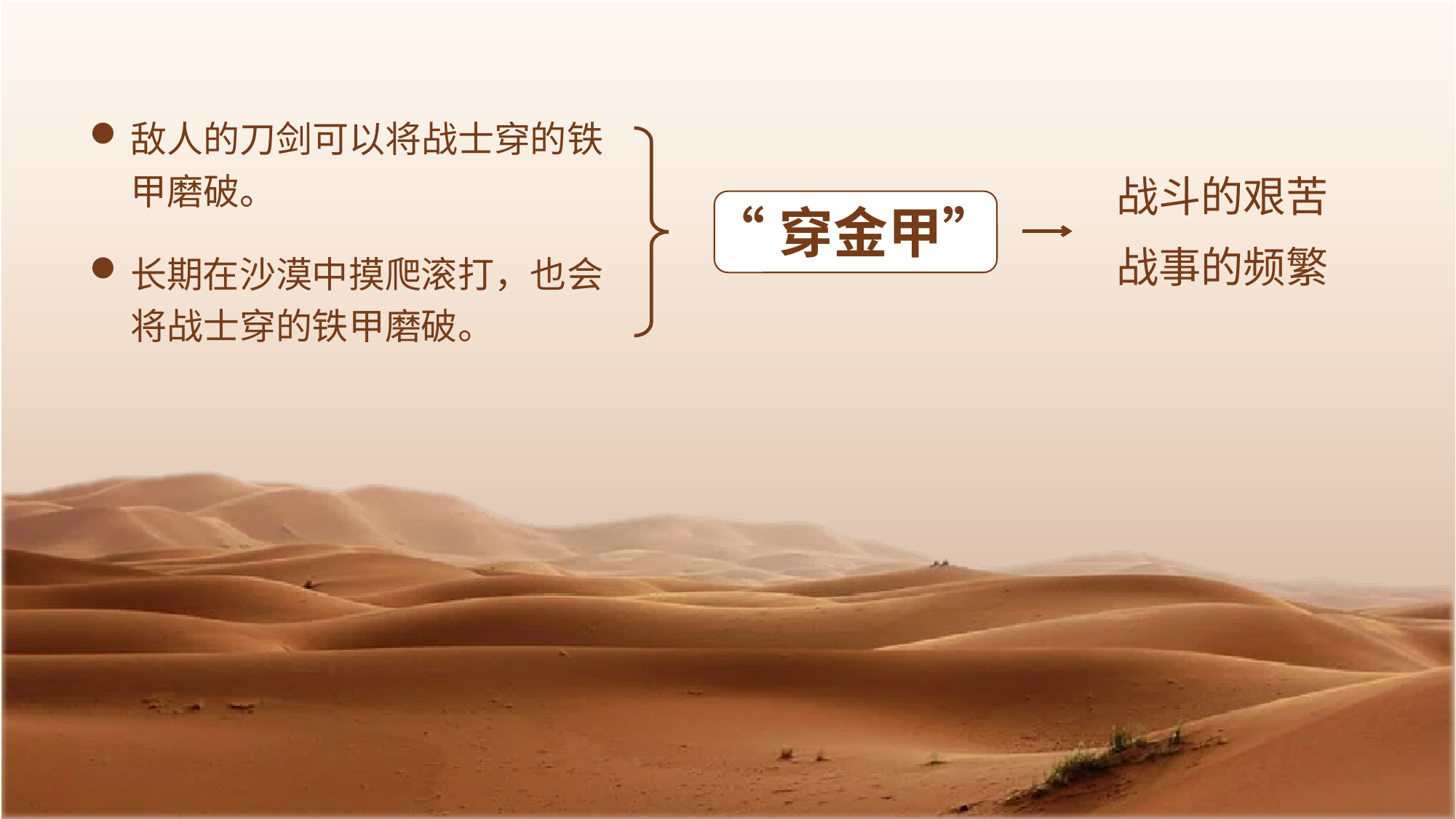

敌人的刀剑可以将战士穿的铁甲磨破。

战斗的艰苦
战事的频繁

“穿金甲”
长期在沙漠中摸爬滚打，也会将战士穿的铁甲磨破。